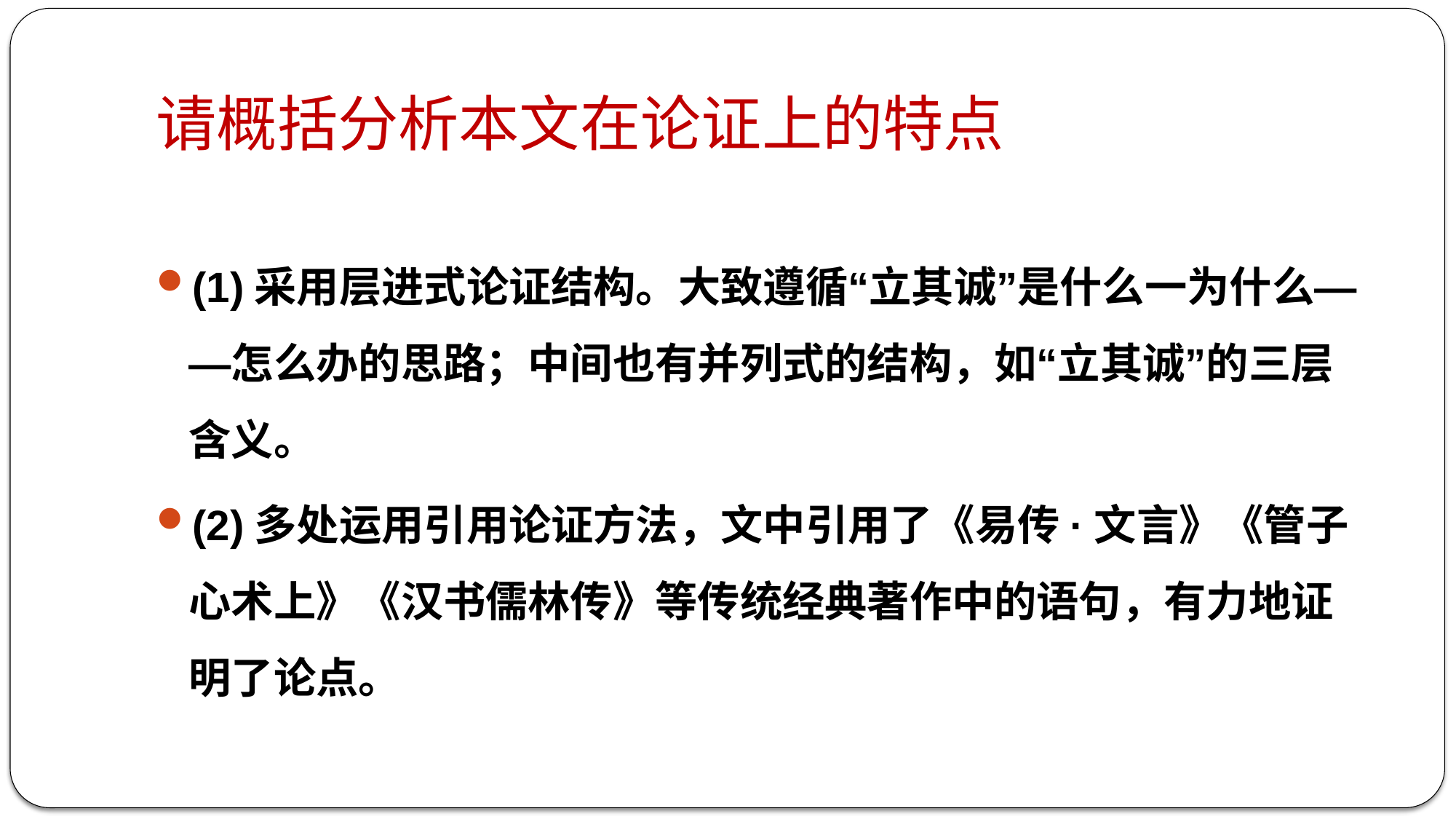

# 请概括分析本文在论证上的特点

(1)采用层进式论证结构。大致遵循“立其诚”是什么一为什么——怎么办的思路；中间也有并列式的结构，如“立其诚”的三层含义。
(2)多处运用引用论证方法，文中引用了《易传·文言》《管子心术上》《汉书儒林传》等传统经典著作中的语句，有力地证明了论点。